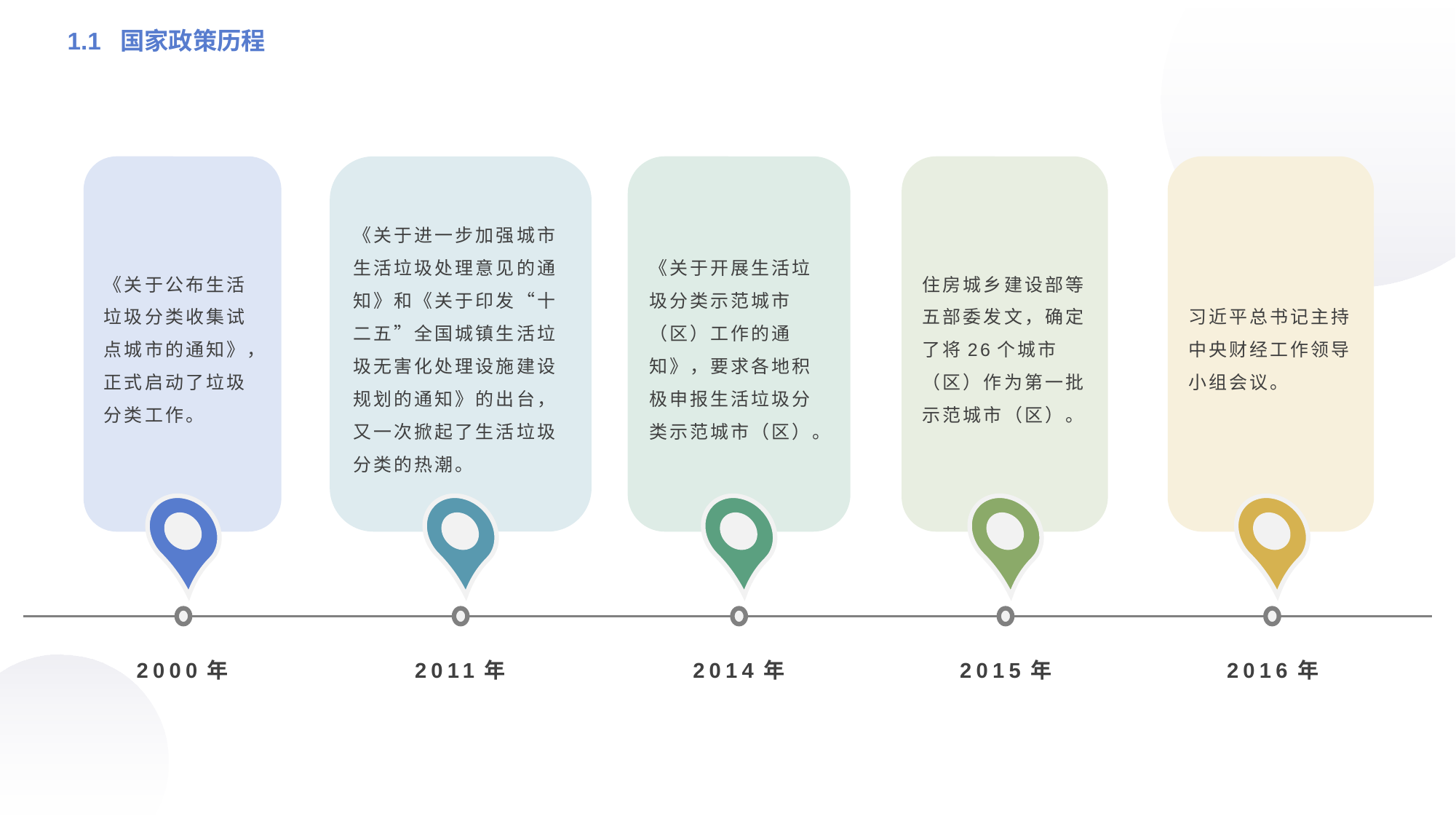

1.1  国家政策历程
《关于公布生活垃圾分类收集试点城市的通知》，正式启动了垃圾分类工作。

2000年
《关于进一步加强城市生活垃圾处理意见的通知》和《关于印发“十二五”全国城镇生活垃圾无害化处理设施建设规划的通知》的出台，又一次掀起了生活垃圾分类的热潮。

2011年
《关于开展生活垃圾分类示范城市（区）工作的通知》，要求各地积极申报生活垃圾分类示范城市（区）。

2014年
住房城乡建设部等五部委发文，确定了将26个城市（区）作为第一批示范城市（区）。

2015年
习近平总书记主持中央财经工作领导小组会议。

2016年